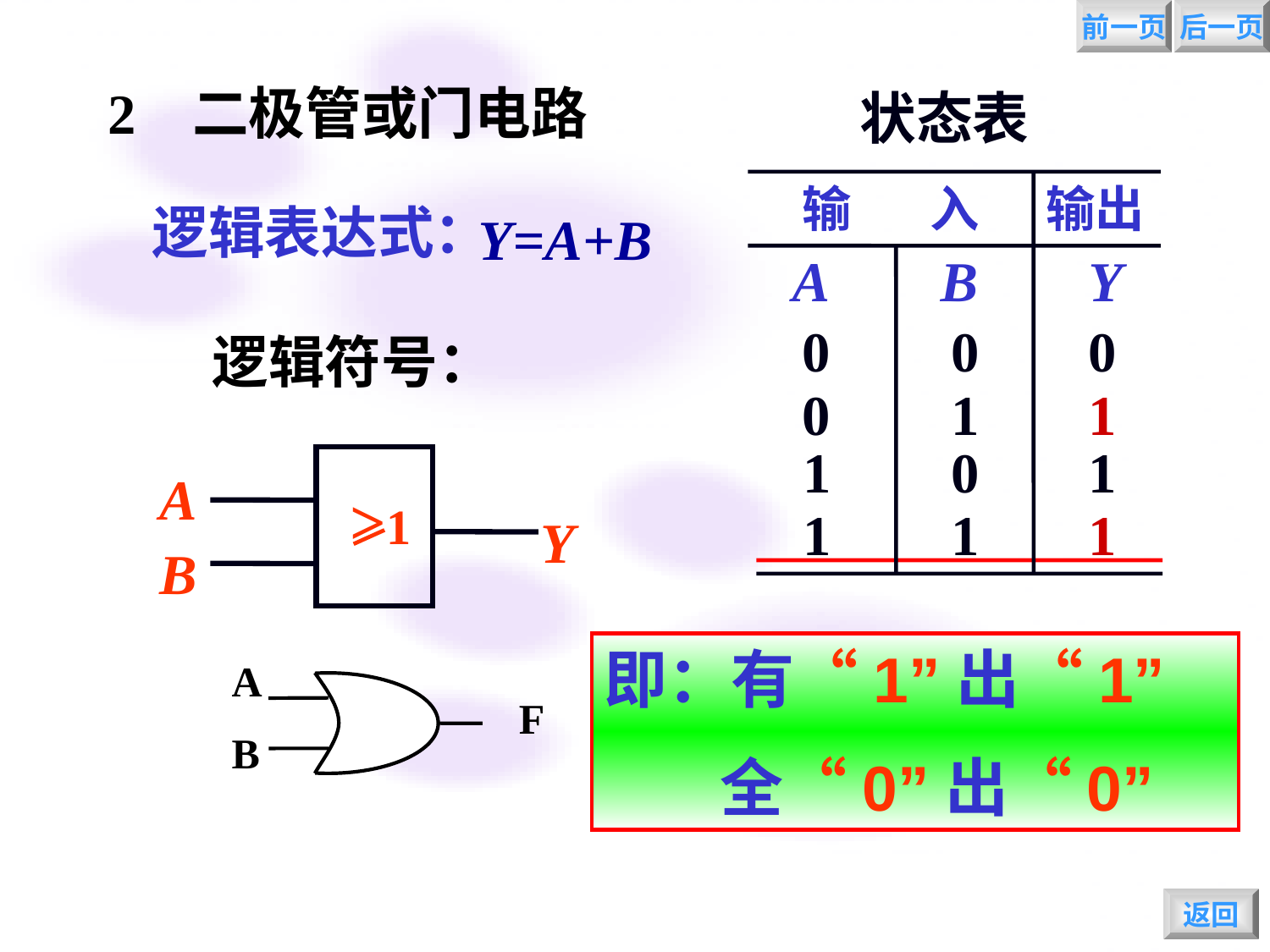

前一页
后一页
2   二极管或门电路
状态表
输       入

输出
A
B
Y

0
0
0
0
1
1
1
0
1
1
1
1

Y=A+B
逻辑表达式：
逻辑符号：

A
>1

Y

B

即：有“1”出“1”
       全“0”出“0”
A
B

F

返回